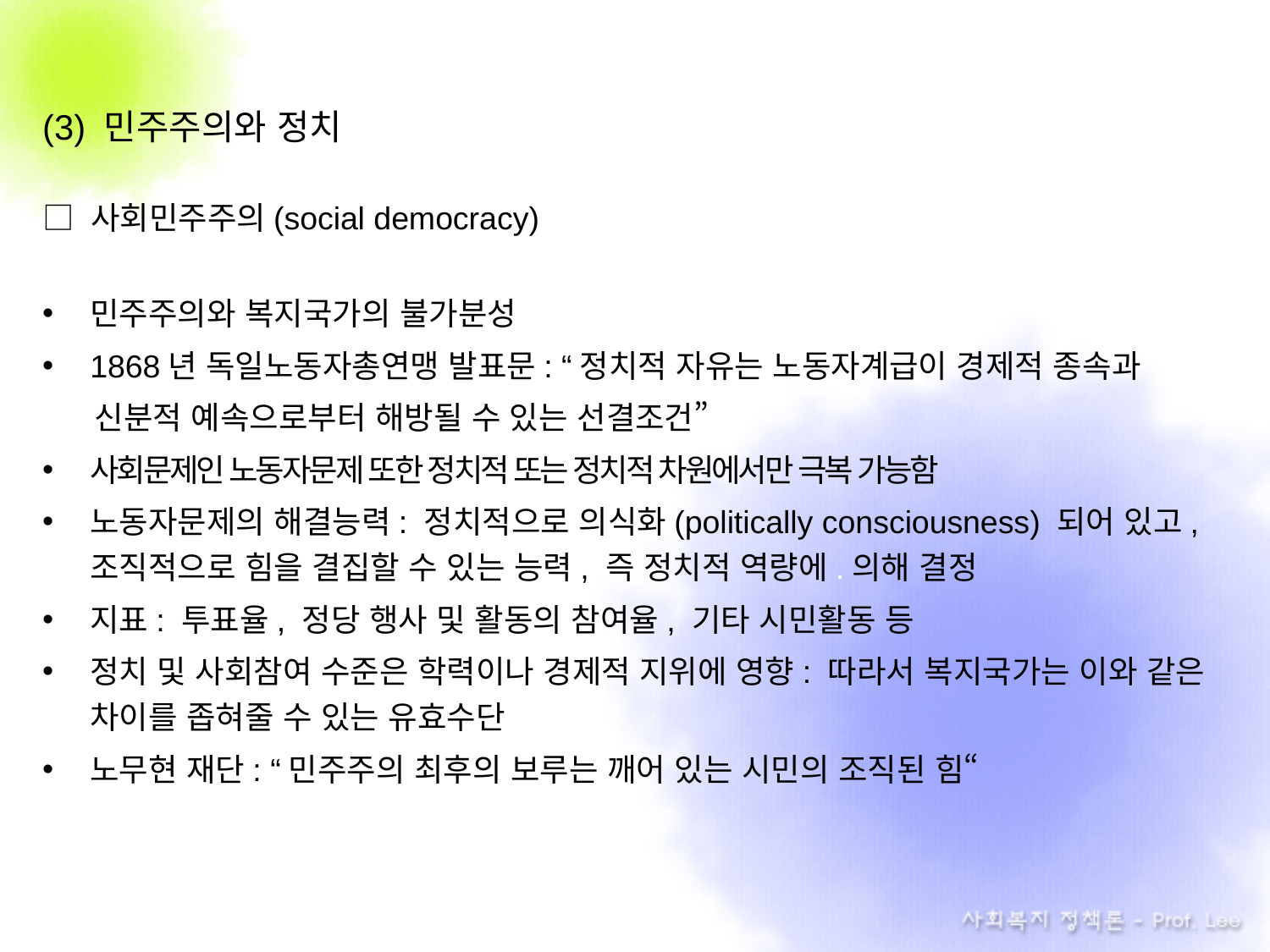

(3) 민주주의와 정치

□ 사회민주주의(social democracy)

민주주의와 복지국가의 불가분성
1868년 독일노동자총연맹 발표문: “정치적 자유는 노동자계급이 경제적 종속과
   . 신분적 예속으로부터 해방될 수 있는 선결조건”
사회문제인 노동자문제 또한 정치적 또는 정치적 차원에서만 극복 가능함
노동자문제의 해결능력: 정치적으로 의식화(politically consciousness) 되어 있고, 조직적으로 힘을 결집할 수 있는 능력, 즉 정치적 역량에.의해 결정
지표: 투표율, 정당 행사 및 활동의 참여율, 기타 시민활동 등
정치 및 사회참여 수준은 학력이나 경제적 지위에 영향: 따라서 복지국가는 이와 같은 차이를 좁혀줄 수 있는 유효수단
노무현 재단: “민주주의 최후의 보루는 깨어 있는 시민의 조직된 힘“